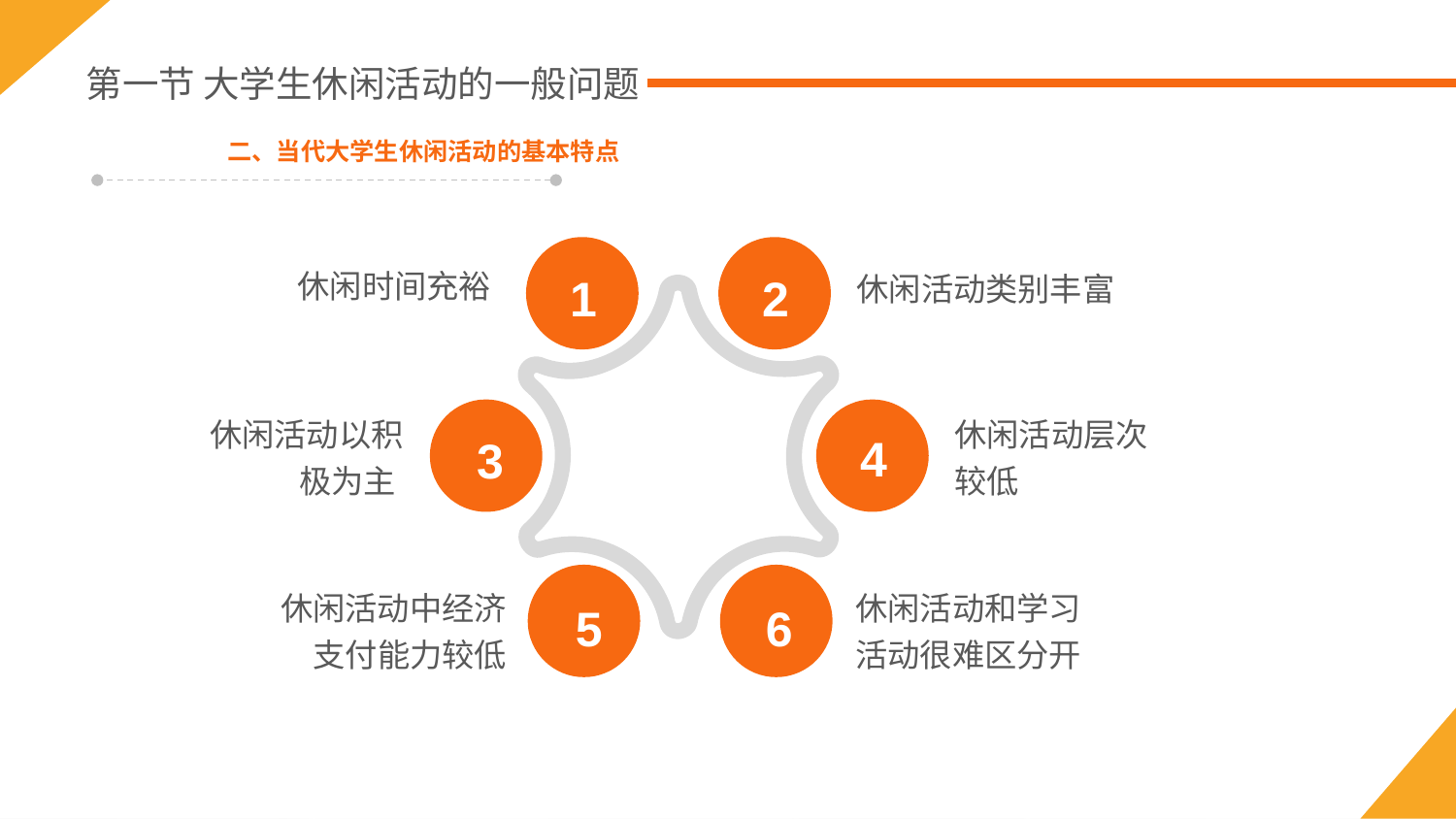

第一节 大学生休闲活动的一般问题
二、当代大学生休闲活动的基本特点

1
2
休闲时间充裕
休闲活动类别丰富
休闲活动以积极为主
休闲活动层次较低
4
3
休闲活动中经济支付能力较低
休闲活动和学习活动很难区分开
6
5